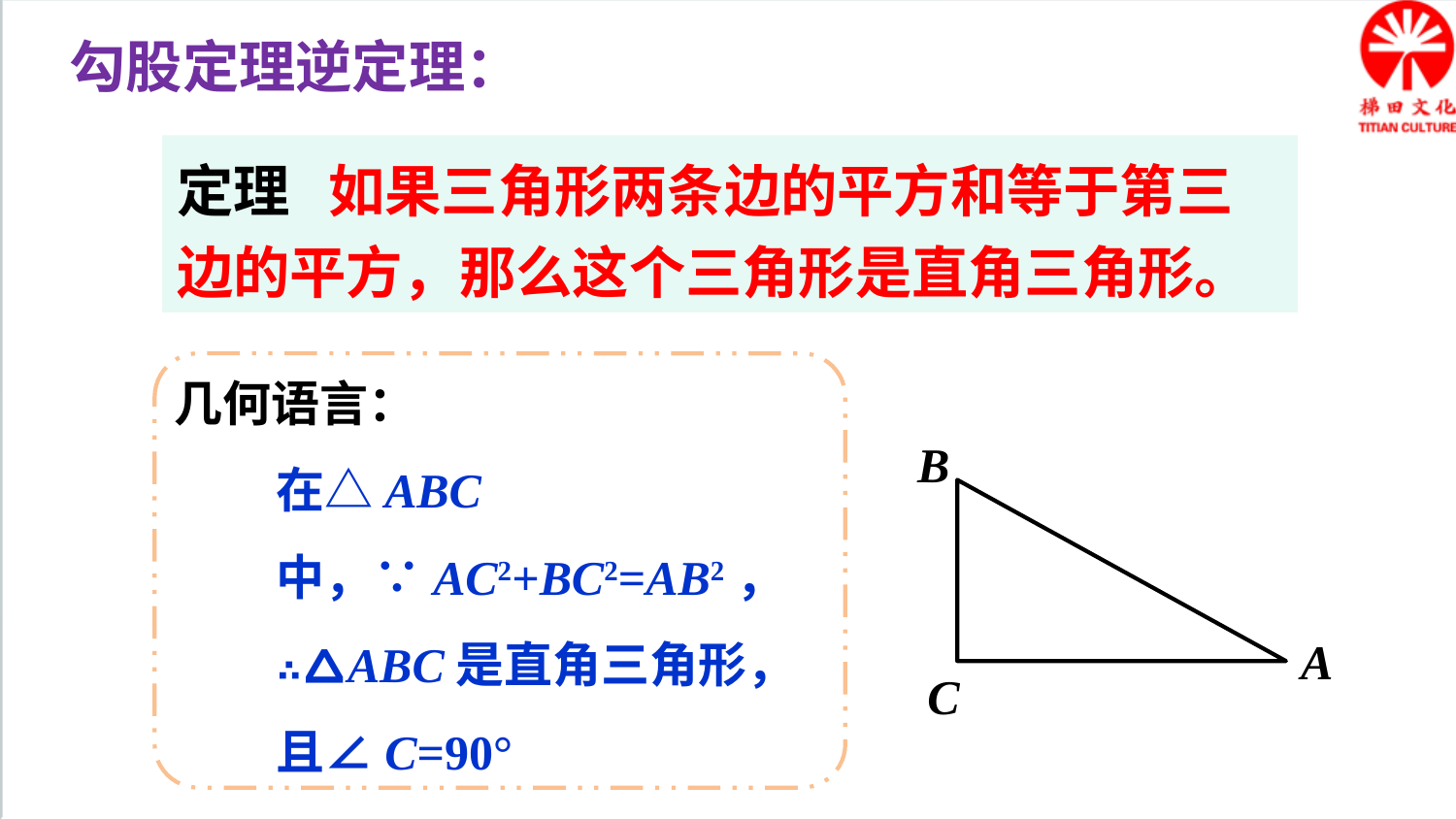

勾股定理逆定理：
定理   如果三角形两条边的平方和等于第三边的平方，那么这个三角形是直角三角形。

几何语言：
在△ABC中，∵AC2+BC2=AB2，
∴△ABC是直角三角形，且∠C=90°

B
A
C